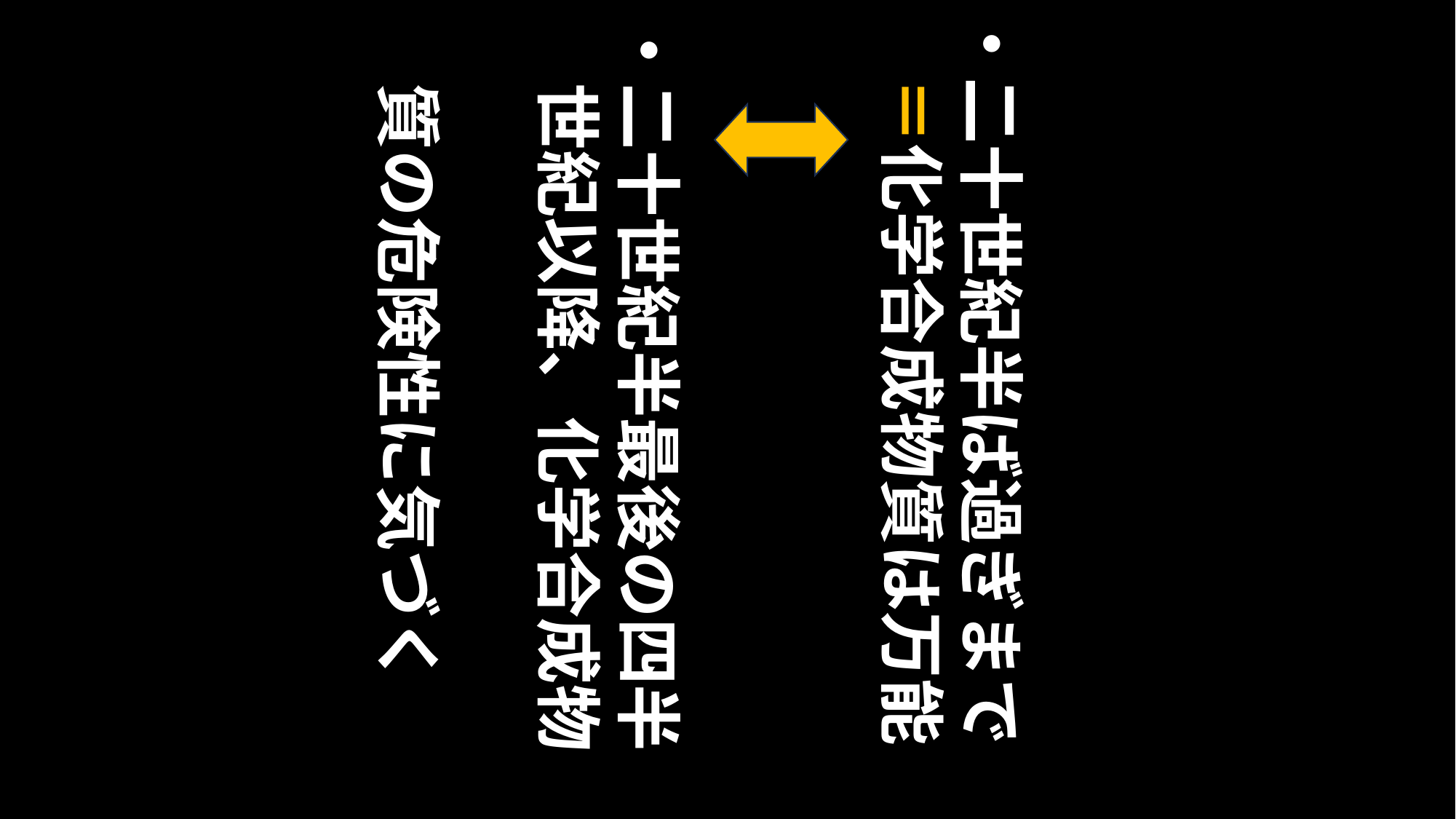

・二十世紀半ば過ぎまで
　＝化学合成物質は万能
・二十世紀半最後の四半
　世紀以降、化学合成物
　質の危険性に気づく